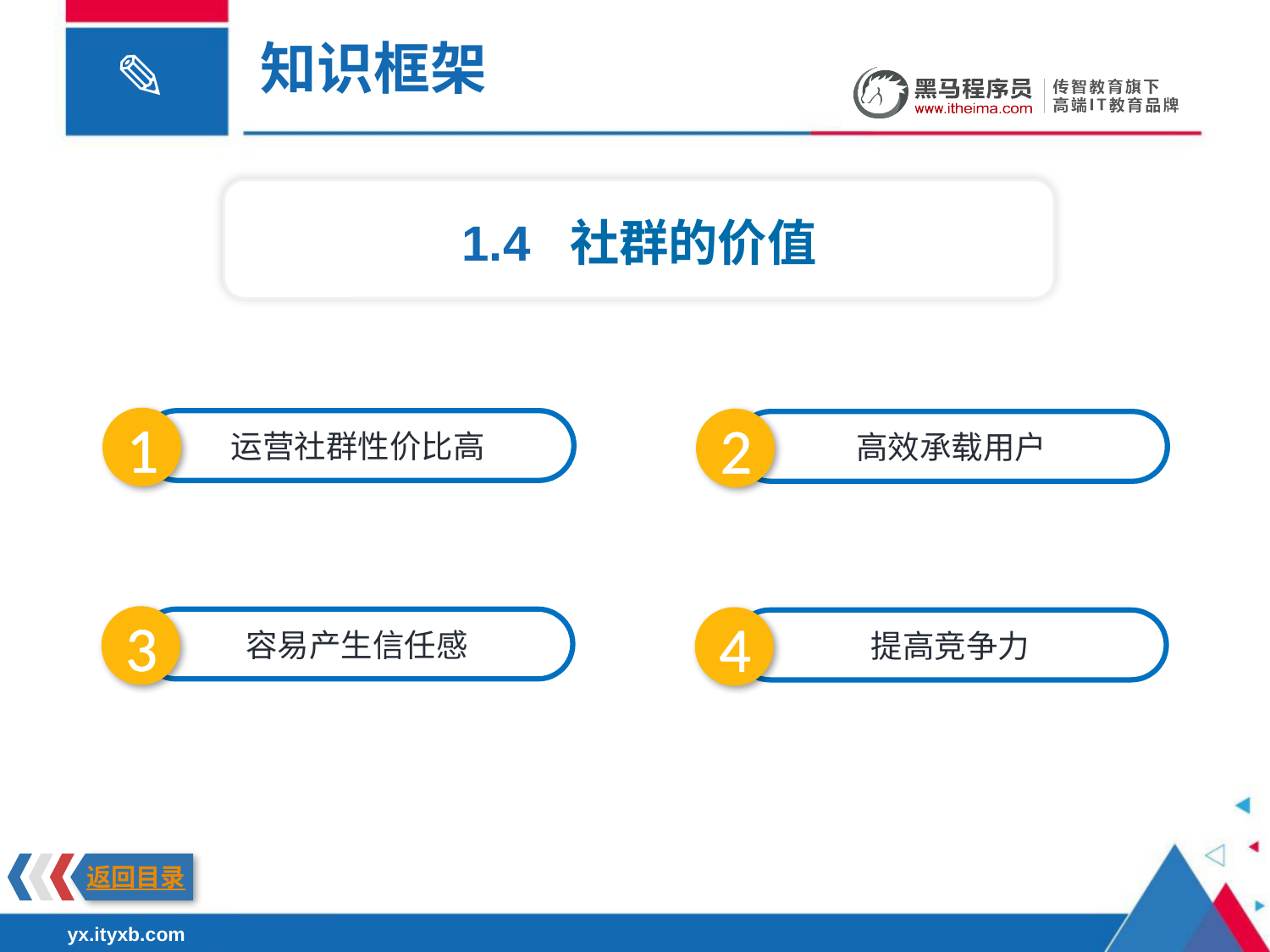

知识框架

1.4  社群的价值
1
2
运营社群性价比高
高效承载用户
3
4
容易产生信任感
提高竞争力

返回目录